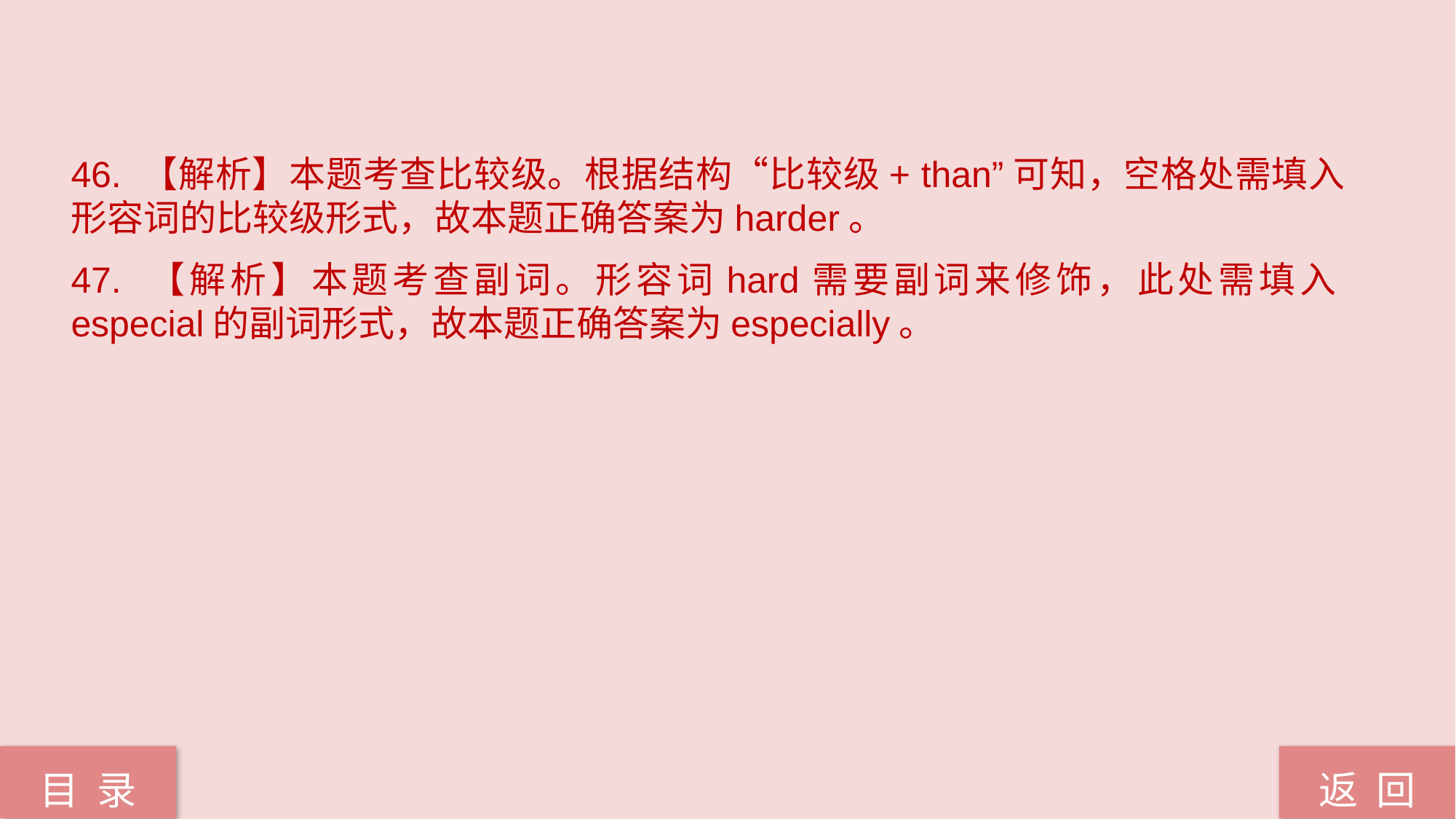

46. 【解析】本题考查比较级。根据结构“比较级+ than”可知，空格处需填入形容词的比较级形式，故本题正确答案为harder。
47. 【解析】本题考查副词。形容词hard需要副词来修饰，此处需填入especial的副词形式，故本题正确答案为especially。
返  回